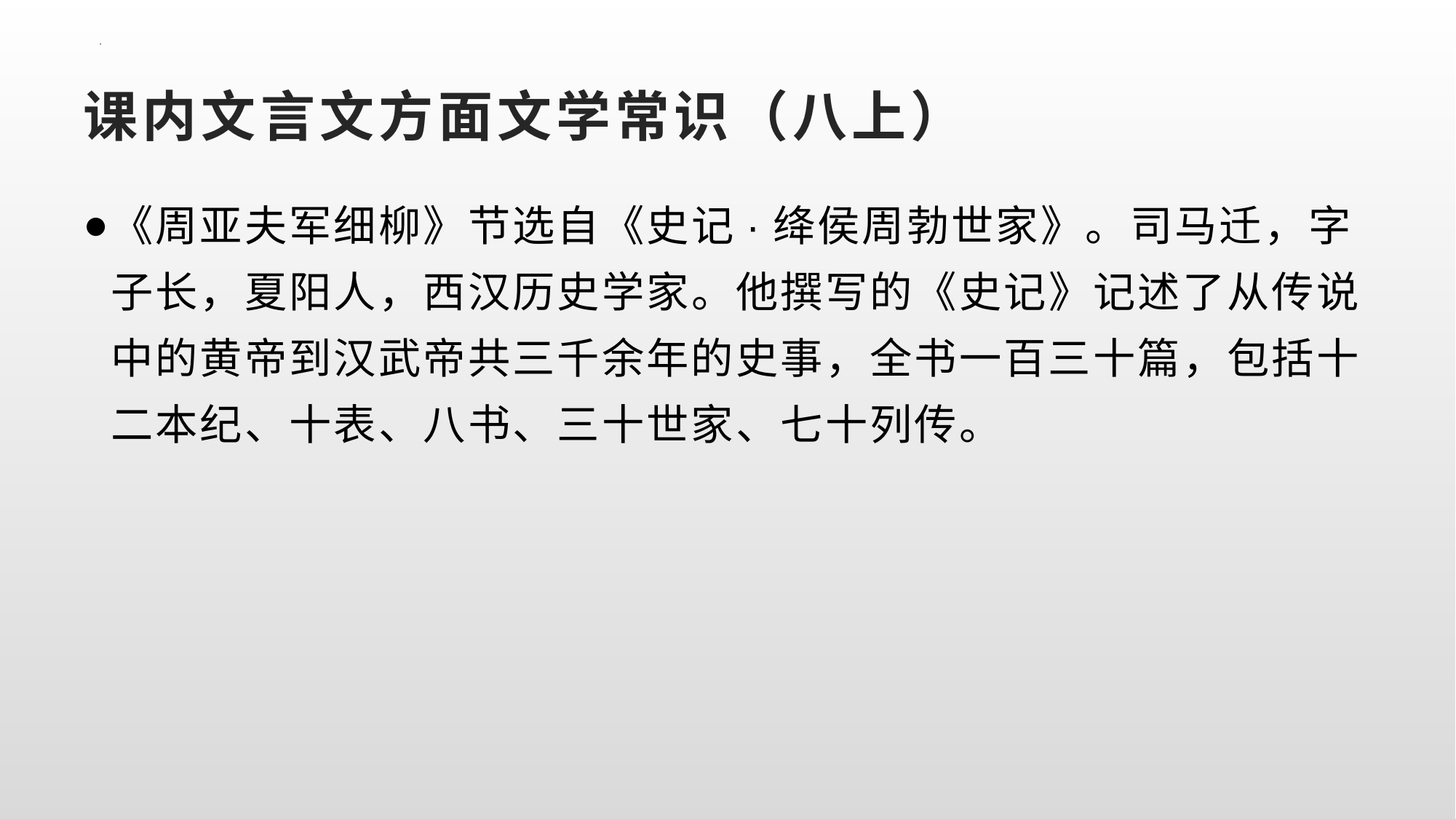

# 课内文言文方面文学常识（八上）
《周亚夫军细柳》节选自《史记·绛侯周勃世家》。司马迁，字子长，夏阳人，西汉历史学家。他撰写的《史记》记述了从传说中的黄帝到汉武帝共三千余年的史事，全书一百三十篇，包括十二本纪、十表、八书、三十世家、七十列传。